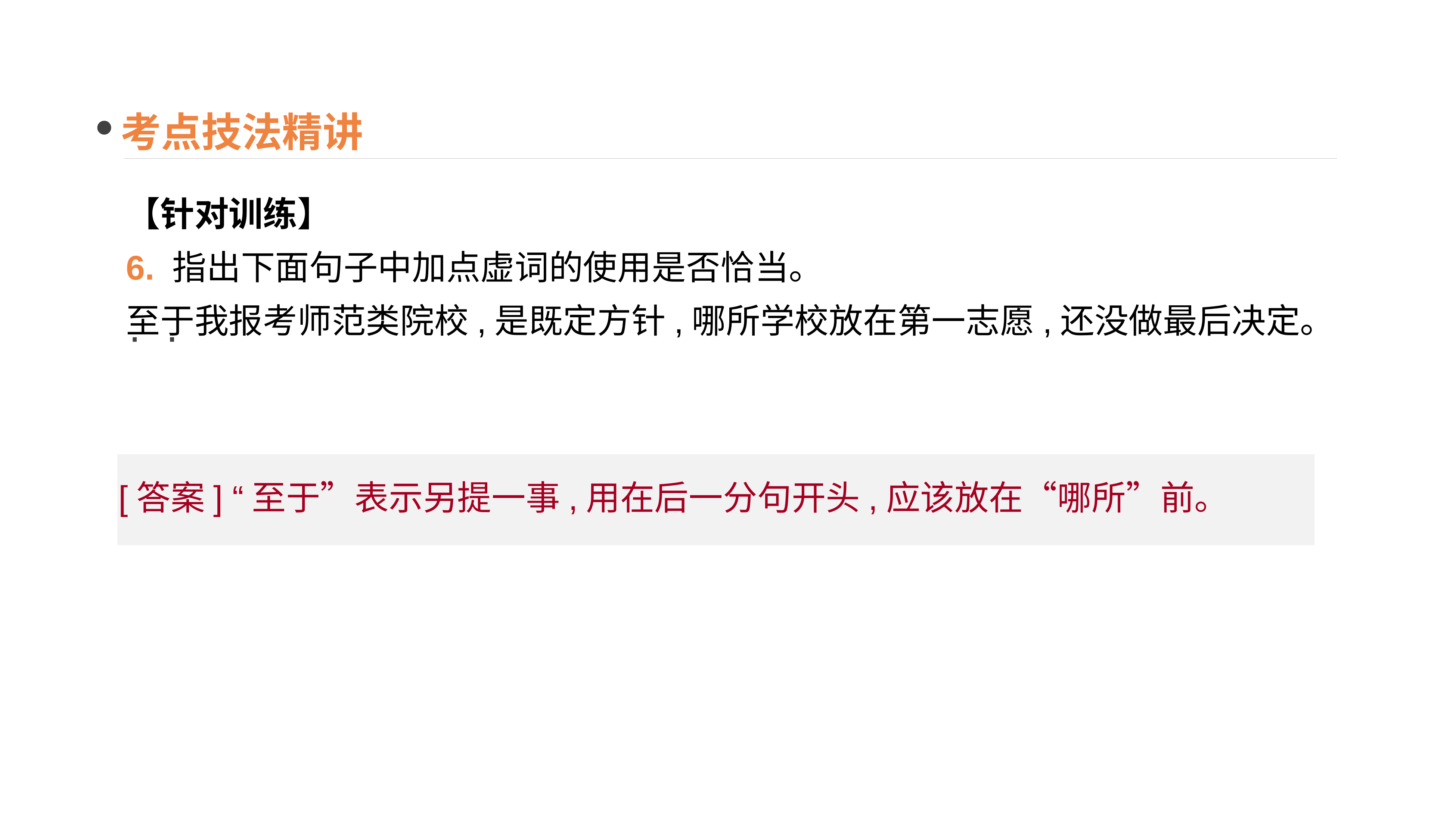

考点技法精讲

【针对训练】
6. 指出下面句子中加点虚词的使用是否恰当。
至于我报考师范类院校,是既定方针,哪所学校放在第一志愿,还没做最后决定。

·  ·

[答案] “至于”表示另提一事,用在后一分句开头,应该放在“哪所”前。